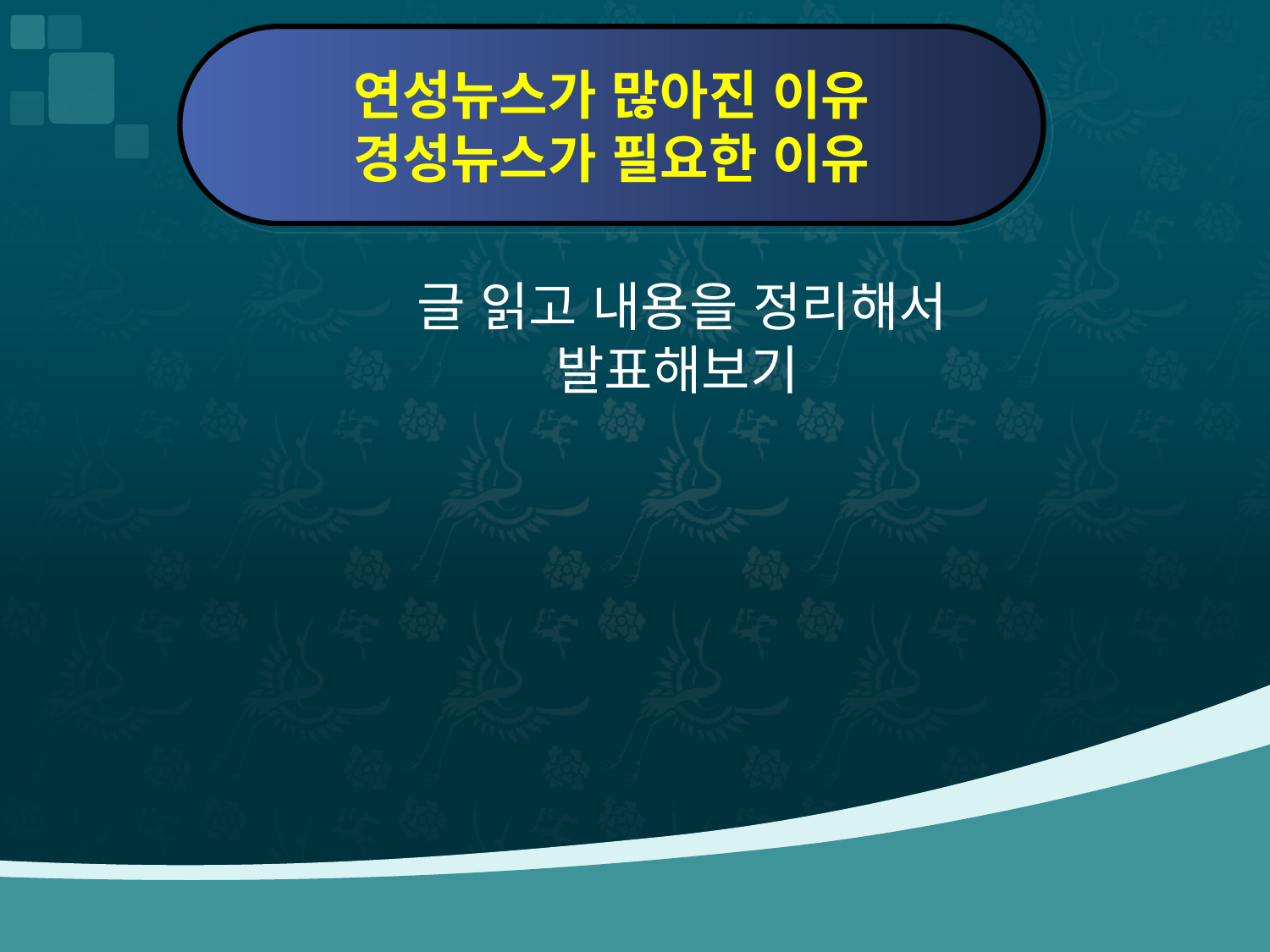

연성뉴스가 많아진 이유
경성뉴스가 필요한 이유

 글 읽고 내용을 정리해서
발표해보기